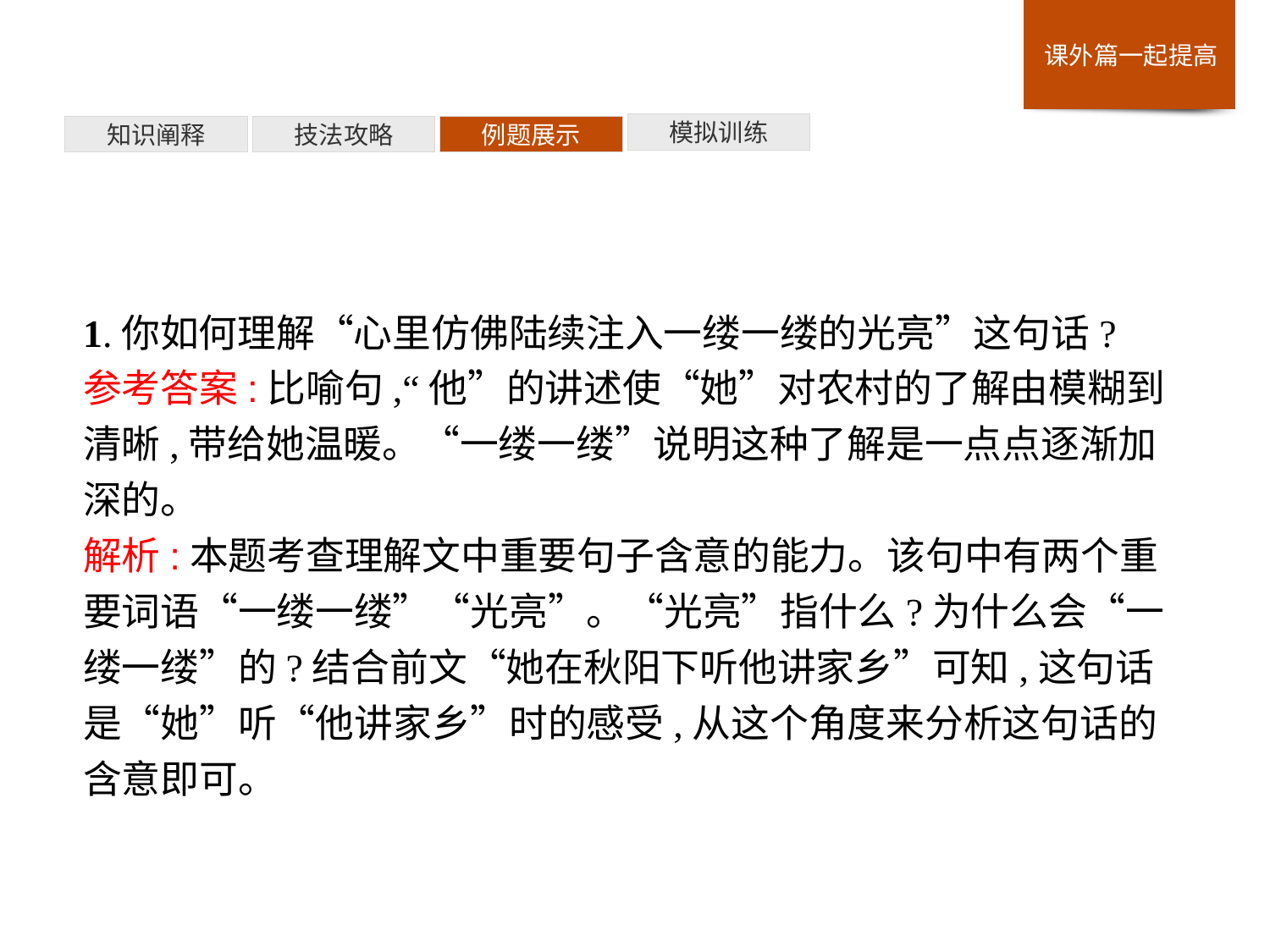

模拟训练
例题展示
技法攻略
知识阐释
1.你如何理解“心里仿佛陆续注入一缕一缕的光亮”这句话?
参考答案:比喻句,“他”的讲述使“她”对农村的了解由模糊到清晰,带给她温暖。“一缕一缕”说明这种了解是一点点逐渐加深的。
解析:本题考查理解文中重要句子含意的能力。该句中有两个重要词语“一缕一缕”“光亮”。“光亮”指什么?为什么会“一缕一缕”的?结合前文“她在秋阳下听他讲家乡”可知,这句话是“她”听“他讲家乡”时的感受,从这个角度来分析这句话的含意即可。